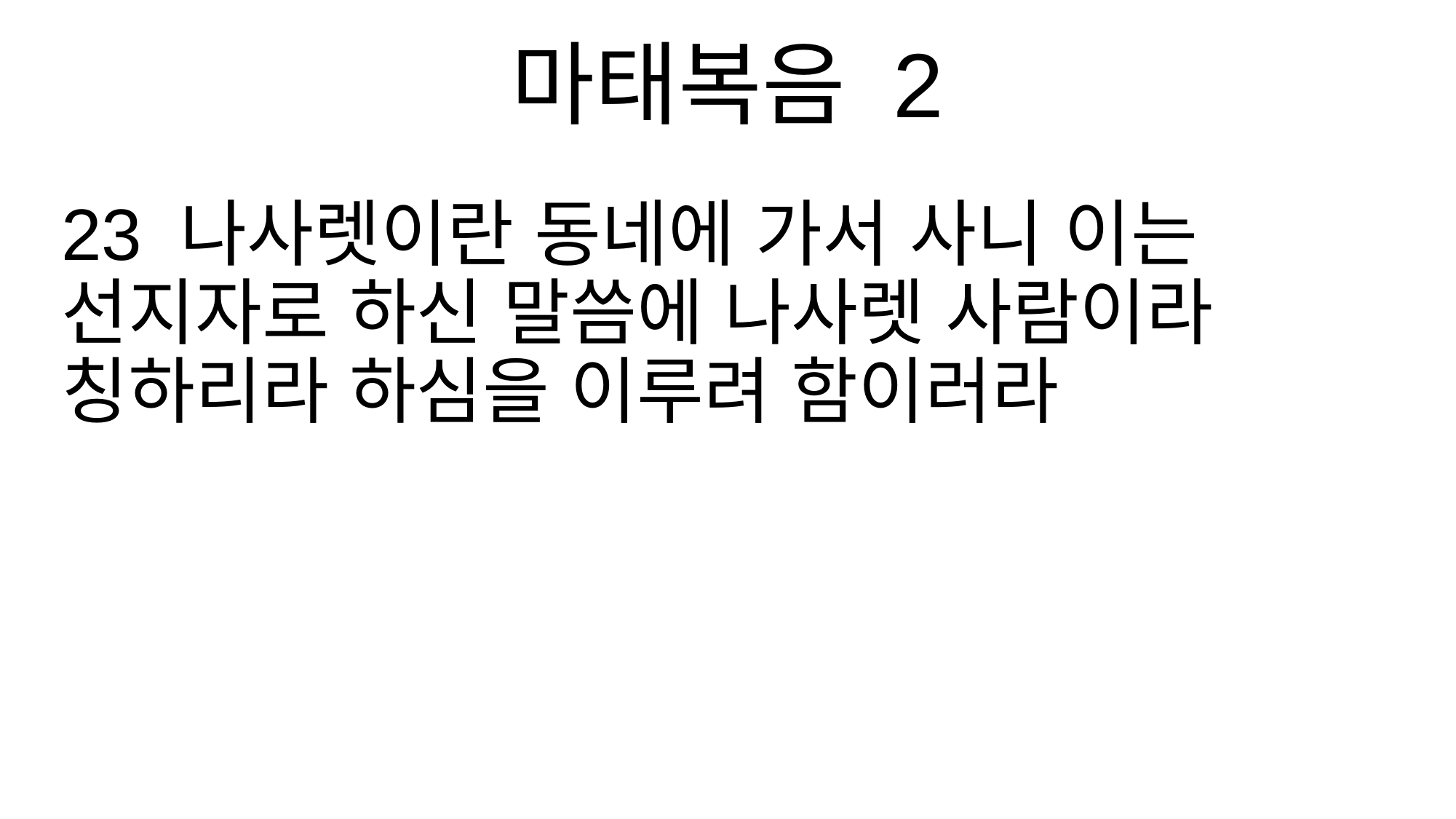

마태복음 2
23 나사렛이란 동네에 가서 사니 이는 선지자로 하신 말씀에 나사렛 사람이라 칭하리라 하심을 이루려 함이러라